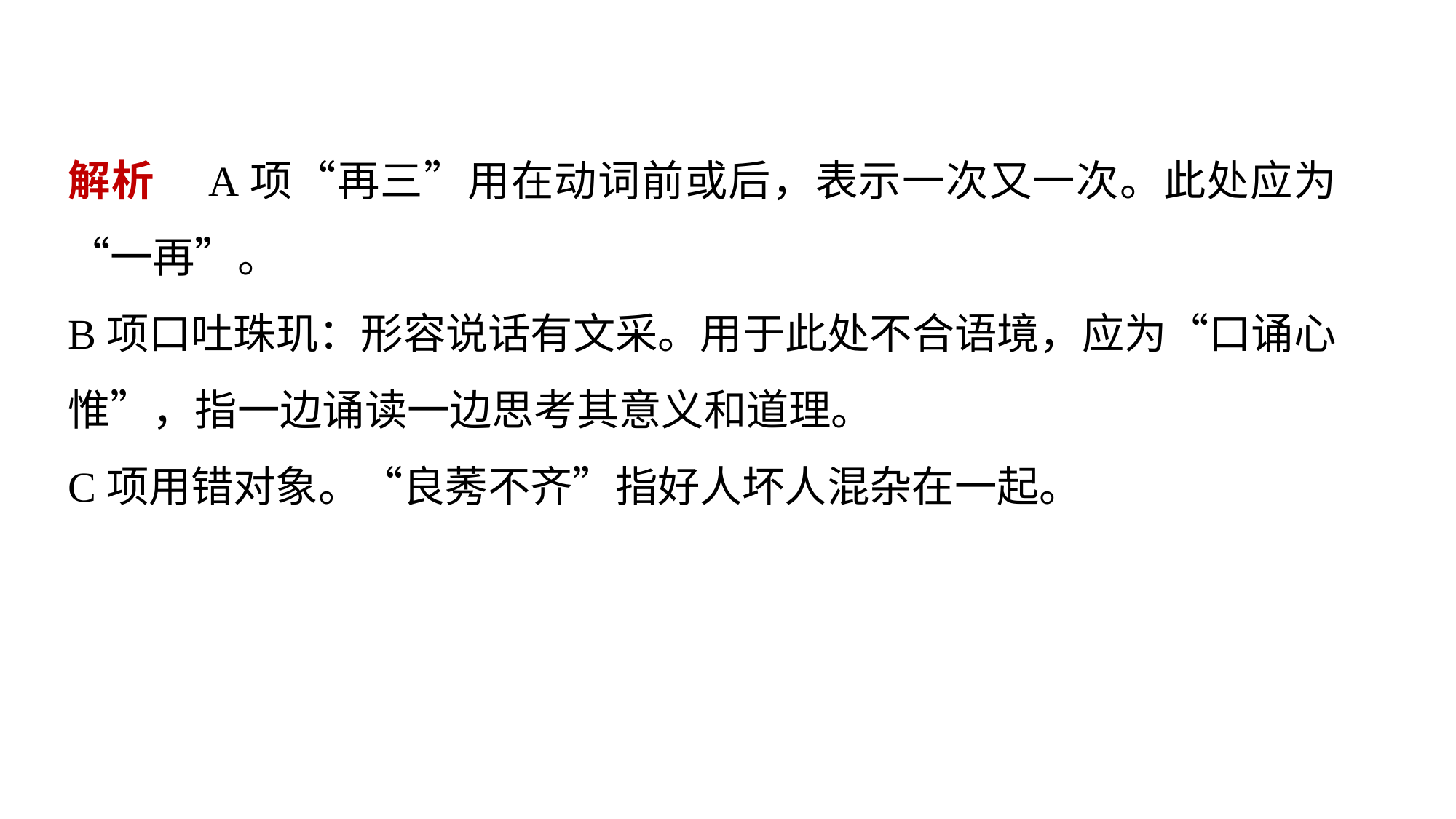

解析　A项“再三”用在动词前或后，表示一次又一次。此处应为“一再”。
B项口吐珠玑：形容说话有文采。用于此处不合语境，应为“口诵心惟”，指一边诵读一边思考其意义和道理。
C项用错对象。“良莠不齐”指好人坏人混杂在一起。